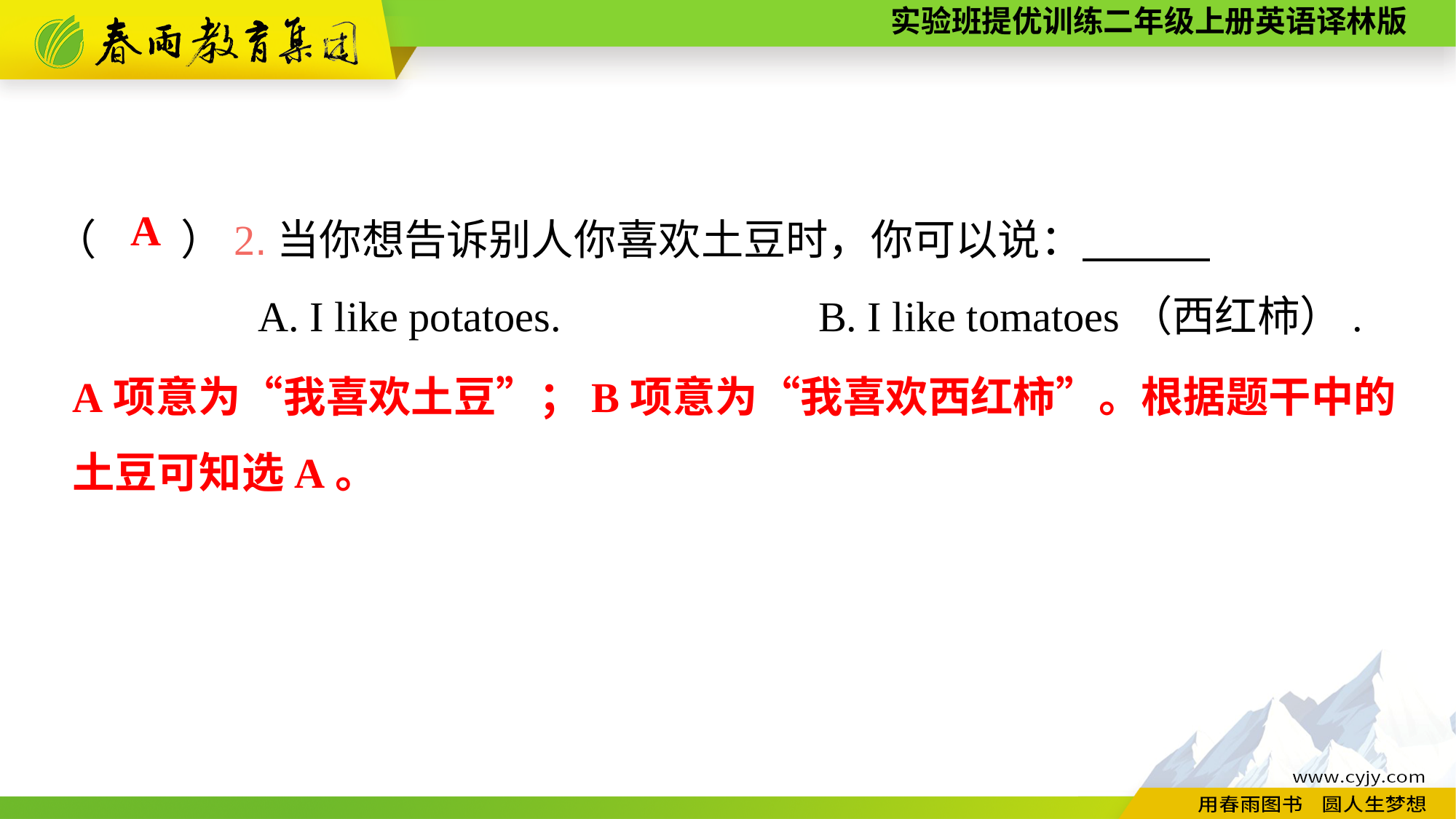

（　　）2.当你想告诉别人你喜欢土豆时，你可以说：
A. I like potatoes.			B. I like tomatoes（西红柿）.
A
A项意为“我喜欢土豆”；B项意为“我喜欢西红柿”。根据题干中的土豆可知选A。